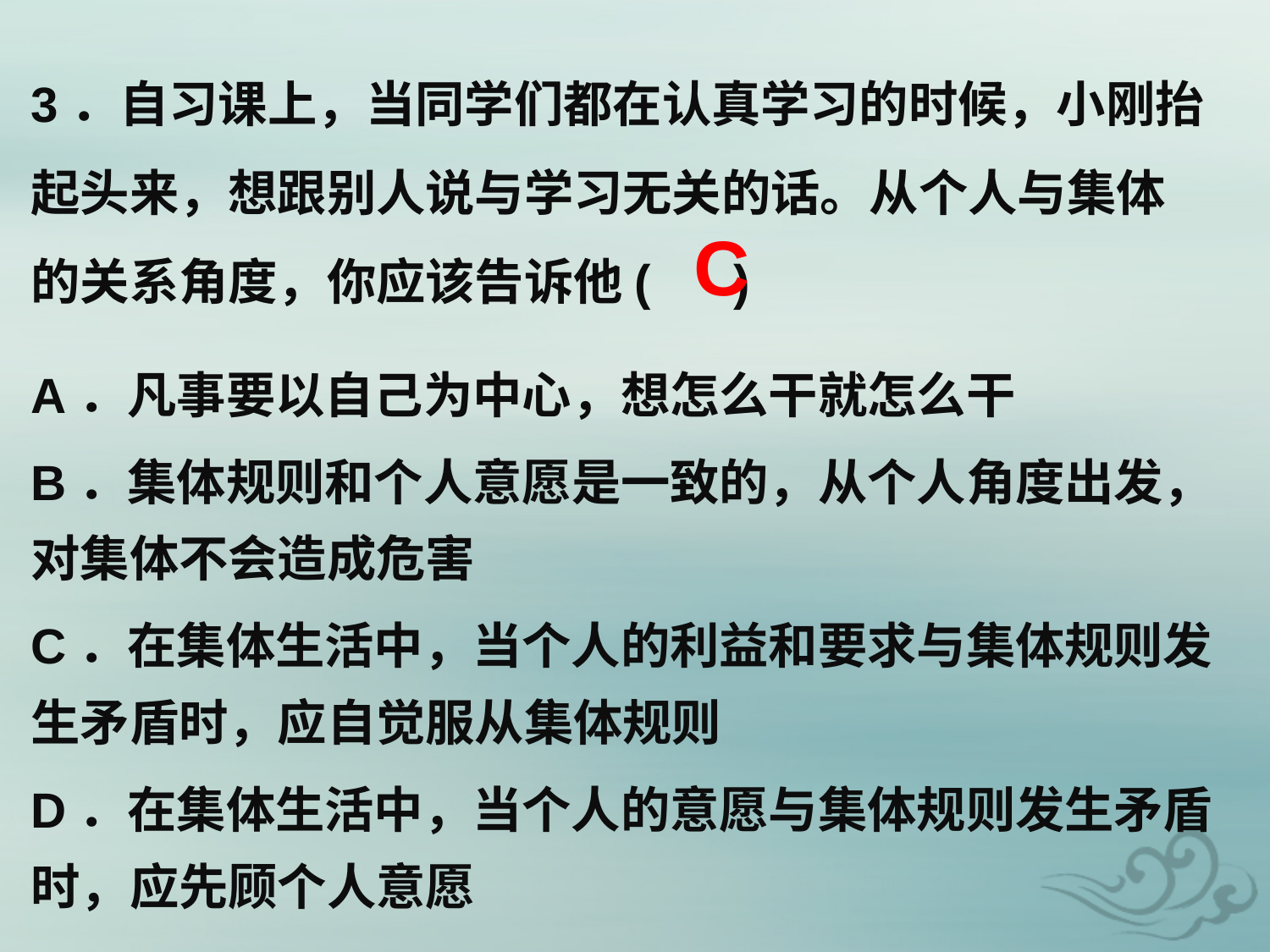

3．自习课上，当同学们都在认真学习的时候，小刚抬起头来，想跟别人说与学习无关的话。从个人与集体的关系角度，你应该告诉他(      )
C
A．凡事要以自己为中心，想怎么干就怎么干
B．集体规则和个人意愿是一致的，从个人角度出发，对集体不会造成危害
C．在集体生活中，当个人的利益和要求与集体规则发生矛盾时，应自觉服从集体规则
D．在集体生活中，当个人的意愿与集体规则发生矛盾时，应先顾个人意愿